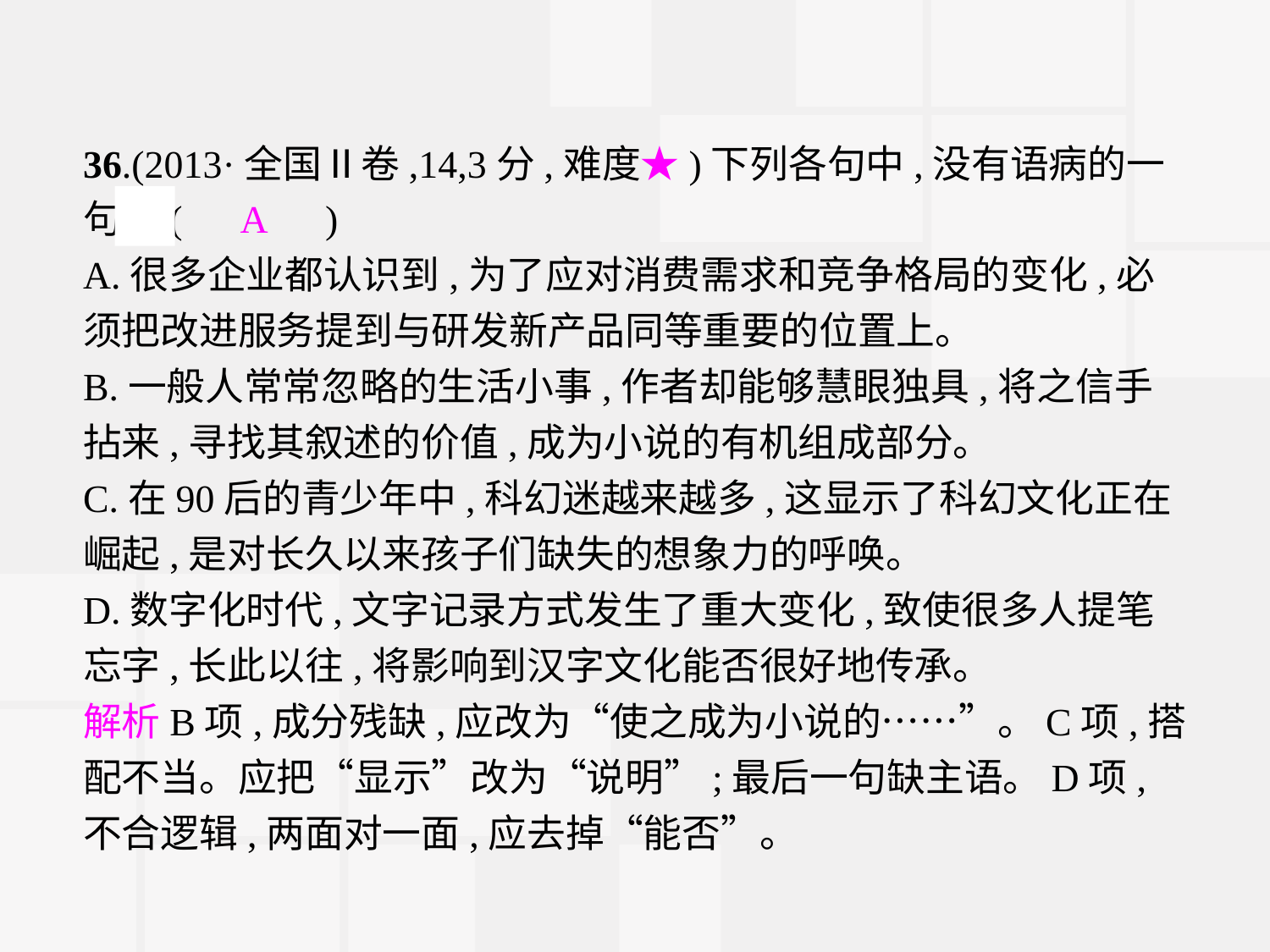

36.(2013·全国Ⅱ卷,14,3分,难度★)下列各句中,没有语病的一句是(　A　)
A.很多企业都认识到,为了应对消费需求和竞争格局的变化,必须把改进服务提到与研发新产品同等重要的位置上。
B.一般人常常忽略的生活小事,作者却能够慧眼独具,将之信手拈来,寻找其叙述的价值,成为小说的有机组成部分。
C.在90后的青少年中,科幻迷越来越多,这显示了科幻文化正在崛起,是对长久以来孩子们缺失的想象力的呼唤。
D.数字化时代,文字记录方式发生了重大变化,致使很多人提笔忘字,长此以往,将影响到汉字文化能否很好地传承。
解析B项,成分残缺,应改为“使之成为小说的……”。C项,搭配不当。应把“显示”改为“说明”;最后一句缺主语。D项,不合逻辑,两面对一面,应去掉“能否”。